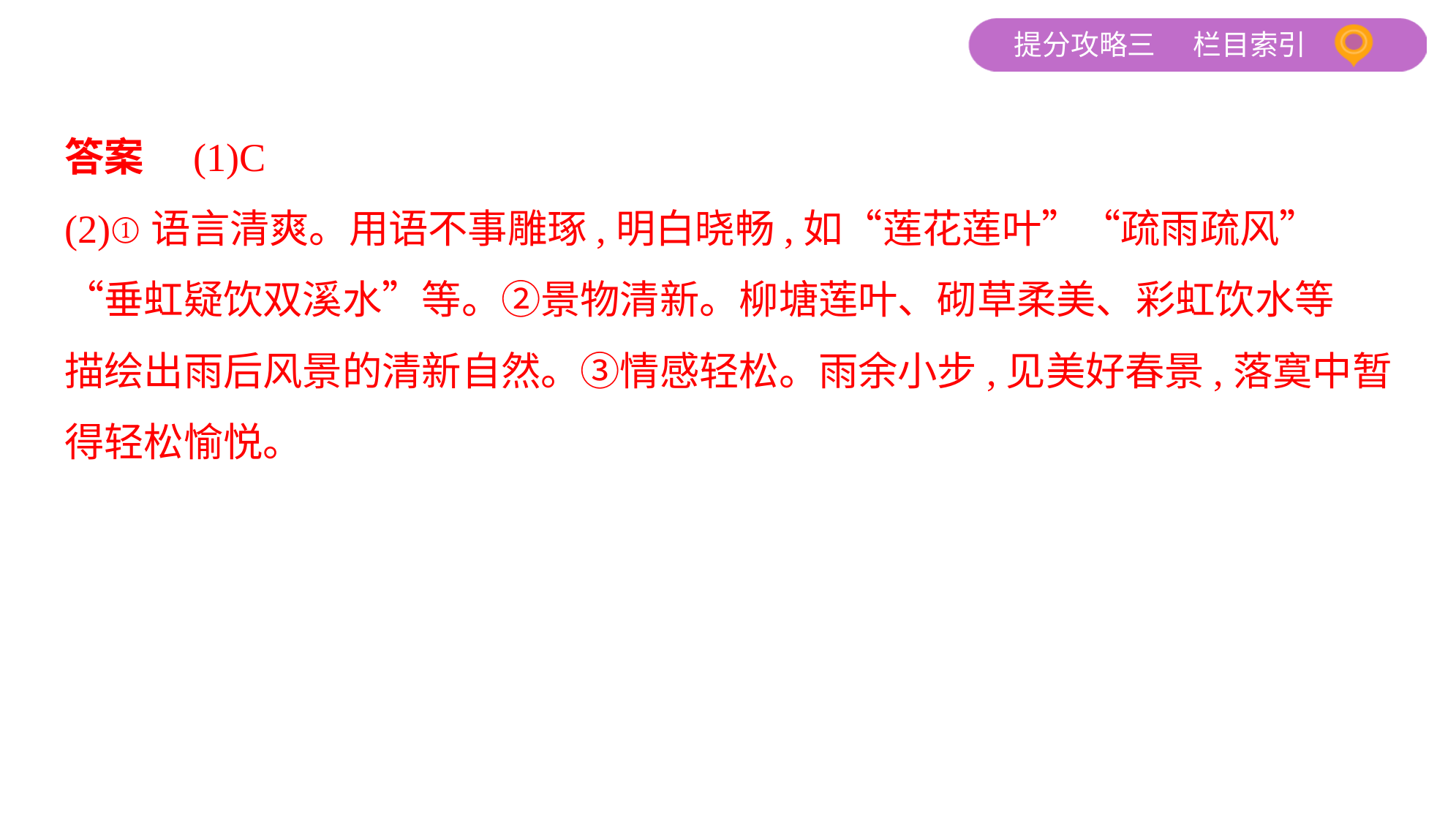

答案　(1)C
(2)①语言清爽。用语不事雕琢,明白晓畅,如“莲花莲叶”“疏雨疏风”
“垂虹疑饮双溪水”等。②景物清新。柳塘莲叶、砌草柔美、彩虹饮水等
描绘出雨后风景的清新自然。③情感轻松。雨余小步,见美好春景,落寞中暂
得轻松愉悦。